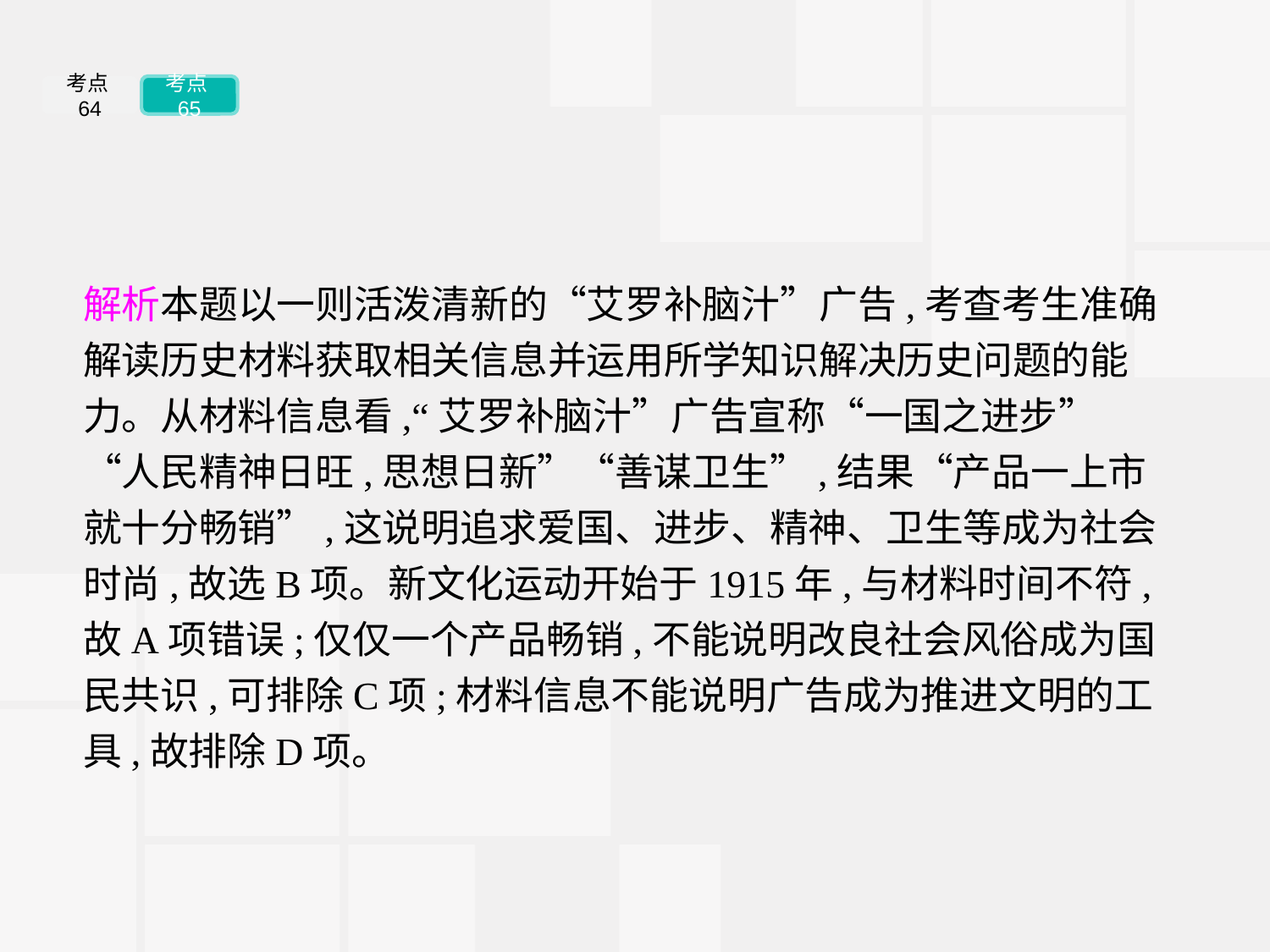

考点64
考点65
解析本题以一则活泼清新的“艾罗补脑汁”广告,考查考生准确解读历史材料获取相关信息并运用所学知识解决历史问题的能
力。从材料信息看,“艾罗补脑汁”广告宣称“一国之进步”“人民精神日旺,思想日新”“善谋卫生”,结果“产品一上市就十分畅销”,这说明追求爱国、进步、精神、卫生等成为社会时尚,故选B项。新文化运动开始于1915年,与材料时间不符,故A项错误;仅仅一个产品畅销,不能说明改良社会风俗成为国民共识,可排除C项;材料信息不能说明广告成为推进文明的工具,故排除D项。